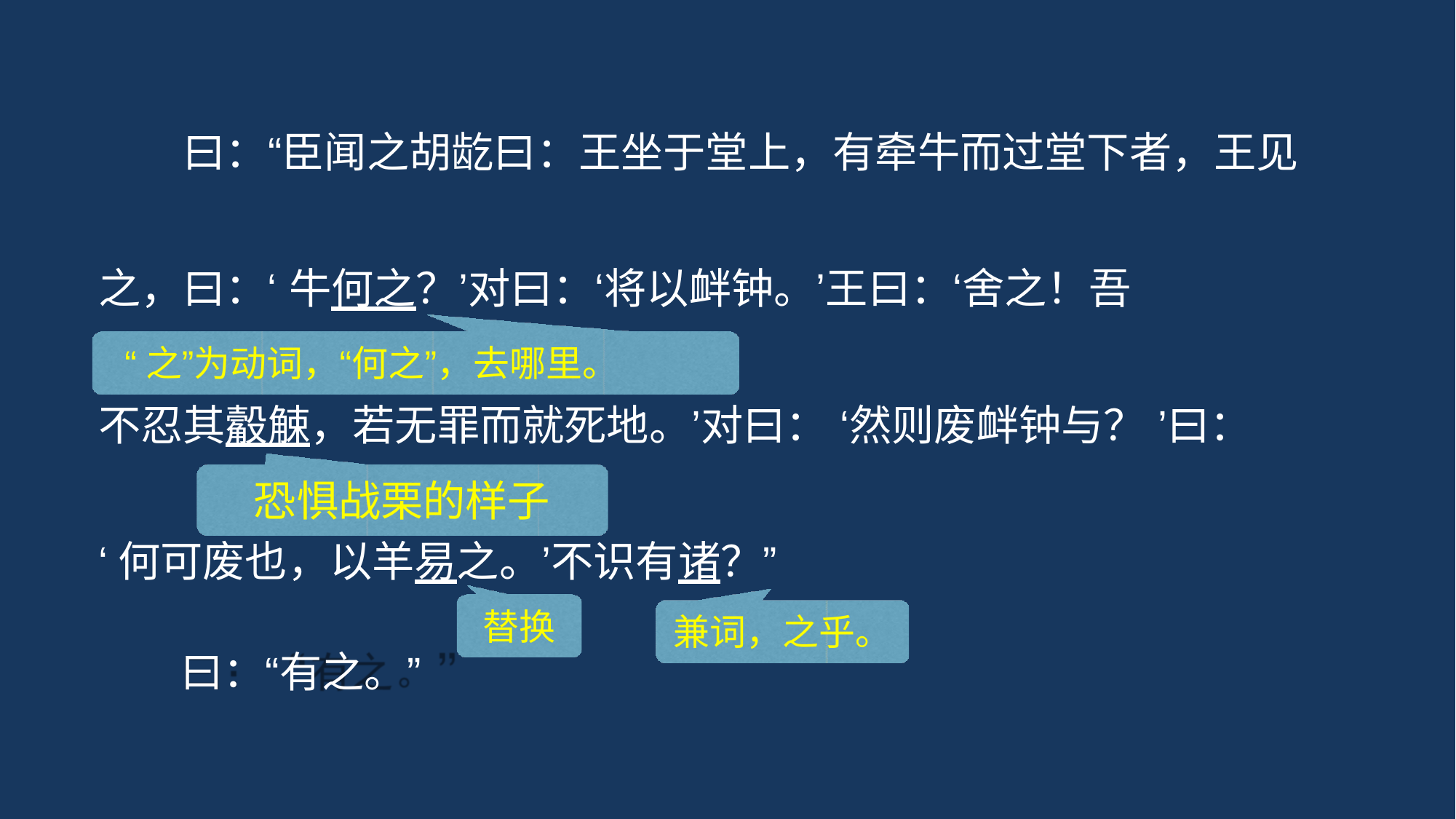

# 曰：“臣闻之胡龁曰：王坐于堂上，有牵牛而过堂下者，王见
之，曰：‘ 牛何之？’对曰：‘将以衅钟。’王曰：‘舍之！吾
“之”为动词，“何之”，去哪里。
不忍其觳觫，若无罪而就死地。’对曰： ‘然则废衅钟与？ ’曰：
恐惧战栗的样子
‘何可废也，以羊易之。’不识有诸？”

替换
兼词，之乎。

曰：“有之。”